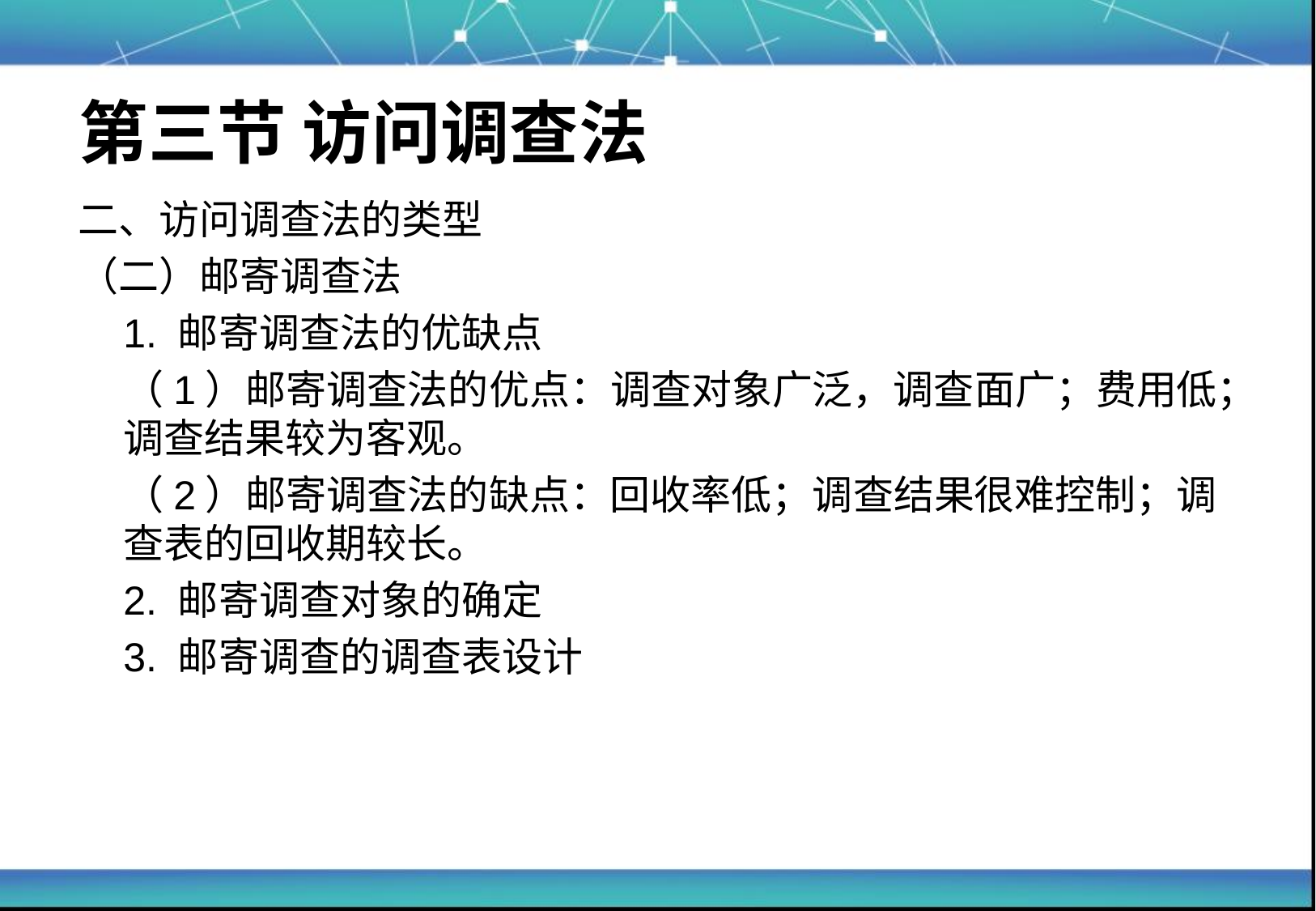

# 第三节 访问调查法
二、访问调查法的类型
（二）邮寄调查法
	1. 邮寄调查法的优缺点
	（1）邮寄调查法的优点：调查对象广泛，调查面广；费用低；调查结果较为客观。
	（2）邮寄调查法的缺点：回收率低；调查结果很难控制；调查表的回收期较长。
	2. 邮寄调查对象的确定
	3. 邮寄调查的调查表设计